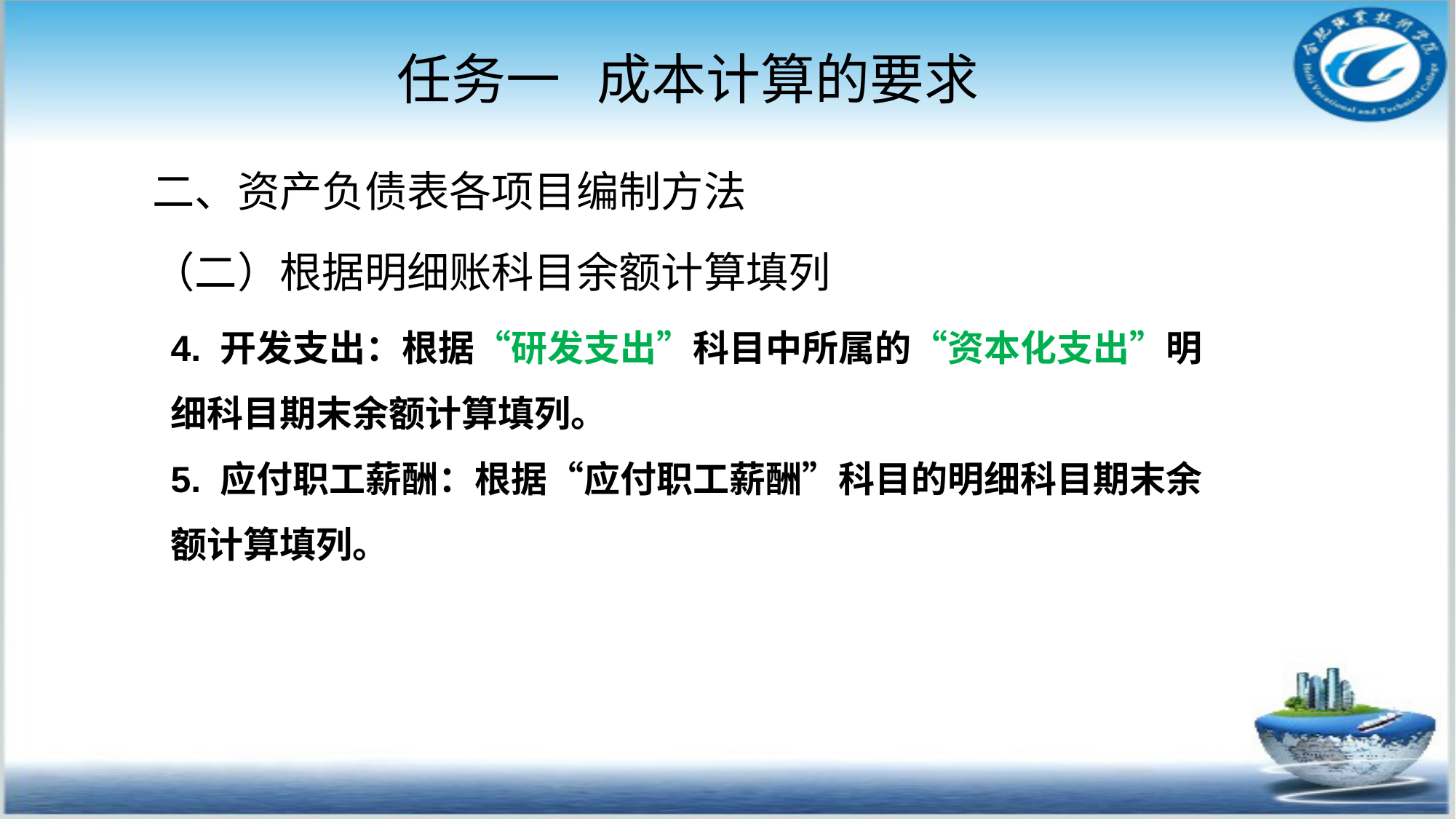

# 任务一   成本计算的要求
二、资产负债表各项目编制方法
（二）根据明细账科目余额计算填列
4. 开发支出：根据“研发支出”科目中所属的“资本化支出”明细科目期末余额计算填列。
5. 应付职工薪酬：根据“应付职工薪酬”科目的明细科目期末余额计算填列。